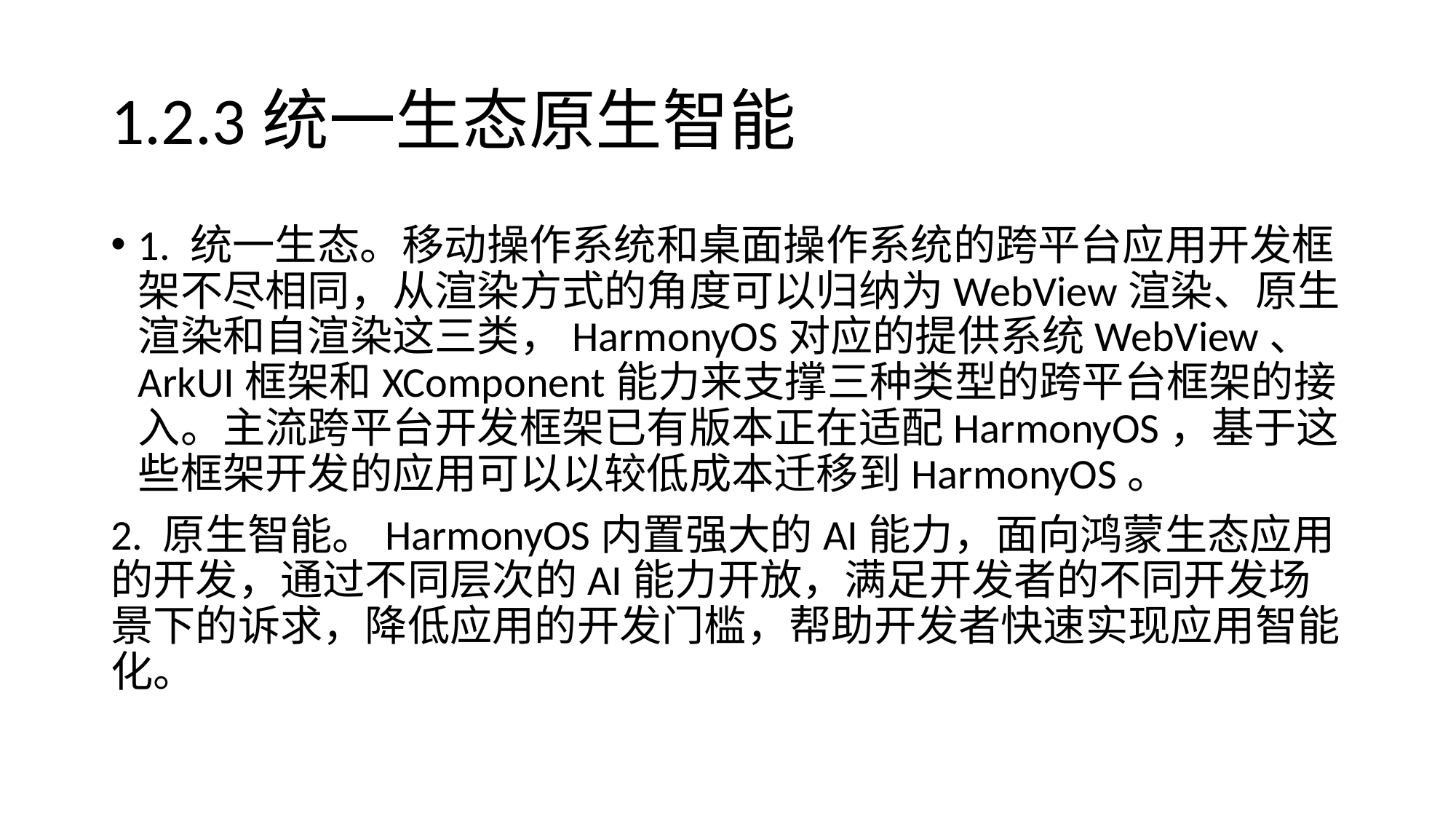

# 1.2.3统一生态原生智能
1. 统一生态。移动操作系统和桌面操作系统的跨平台应用开发框架不尽相同，从渲染方式的角度可以归纳为WebView渲染、原生渲染和自渲染这三类，HarmonyOS对应的提供系统WebView、ArkUI框架和XComponent能力来支撑三种类型的跨平台框架的接入。主流跨平台开发框架已有版本正在适配HarmonyOS，基于这些框架开发的应用可以以较低成本迁移到HarmonyOS。
2. 原生智能。HarmonyOS内置强大的AI能力，面向鸿蒙生态应用的开发，通过不同层次的AI能力开放，满足开发者的不同开发场景下的诉求，降低应用的开发门槛，帮助开发者快速实现应用智能化。